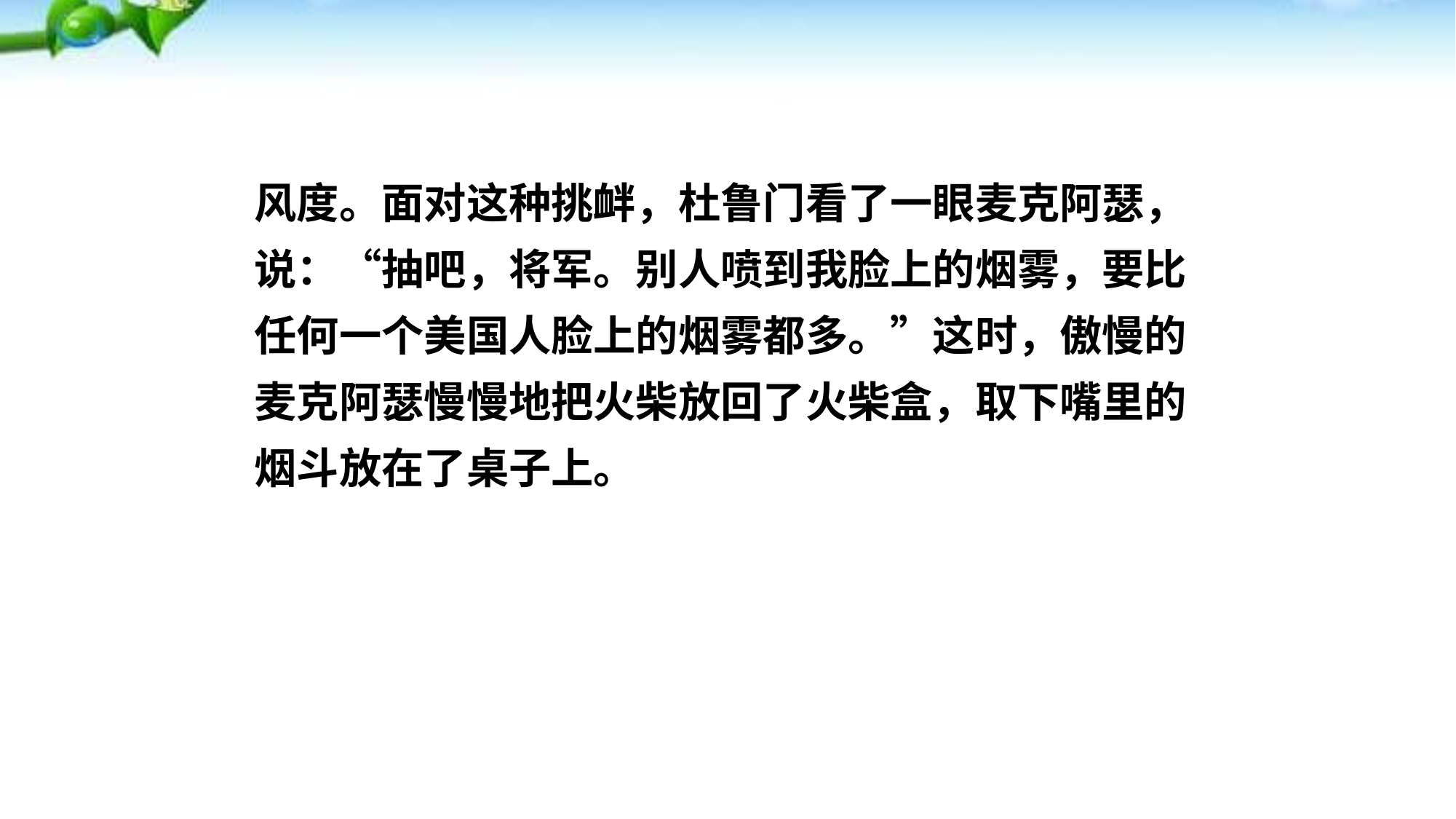

风度。面对这种挑衅，杜鲁门看了一眼麦克阿瑟，说：“抽吧，将军。别人喷到我脸上的烟雾，要比任何一个美国人脸上的烟雾都多。”这时，傲慢的麦克阿瑟慢慢地把火柴放回了火柴盒，取下嘴里的烟斗放在了桌子上。
状元成才路
状元成才路
状元成才路
状元成才路
状元成才路
状元成才路
状元成才路
状元成才路
状元成才路
状元成才路
状元成才路
状元成才路
状元成才路
状元成才路
状元成才路
状元成才路
状元成才路
状元成才路
状元成才路
状元成才路
状元成才路
状元成才路
状元成才路
状元成才路
状元成才路
状元成才路
状元成才路
状元成才路
状元成才路
状元成才路
状元成才路
状元成才路
状元成才路
状元成才路
状元成才路
状元成才路
状元成才路
状元成才路
状元成才路
状元成才路
状元成才路
状元成才路
状元成才路
状元成才路
状元成才路
状元成才路
状元成才路
状元成才路
状元成才路
状元成才路
状元成才路
状元成才路
状元成才路
状元成才路
状元成才路
状元成才路
状元成才路
状元成才路
状元成才路
状元成才路
状元成才路
状元成才路
状元成才路
状元成才路
状元成才路
状元成才路
状元成才路
状元成才路
状元成才路
状元成才路
状元成才路
状元成才路
状元成才路
状元成才路
状元成才路
状元成才路
状元成才路
状元成才路
状元成才路
状元成才路
状元成才路
状元成才路
状元成才路
状元成才路
状元成才路
状元成才路
状元成才路
状元成才路
状元成才路
状元成才路
状元成才路
状元成才路
状元成才路
状元成才路
状元成才路
状元成才路
状元成才路
状元成才路
状元成才路
状元成才路